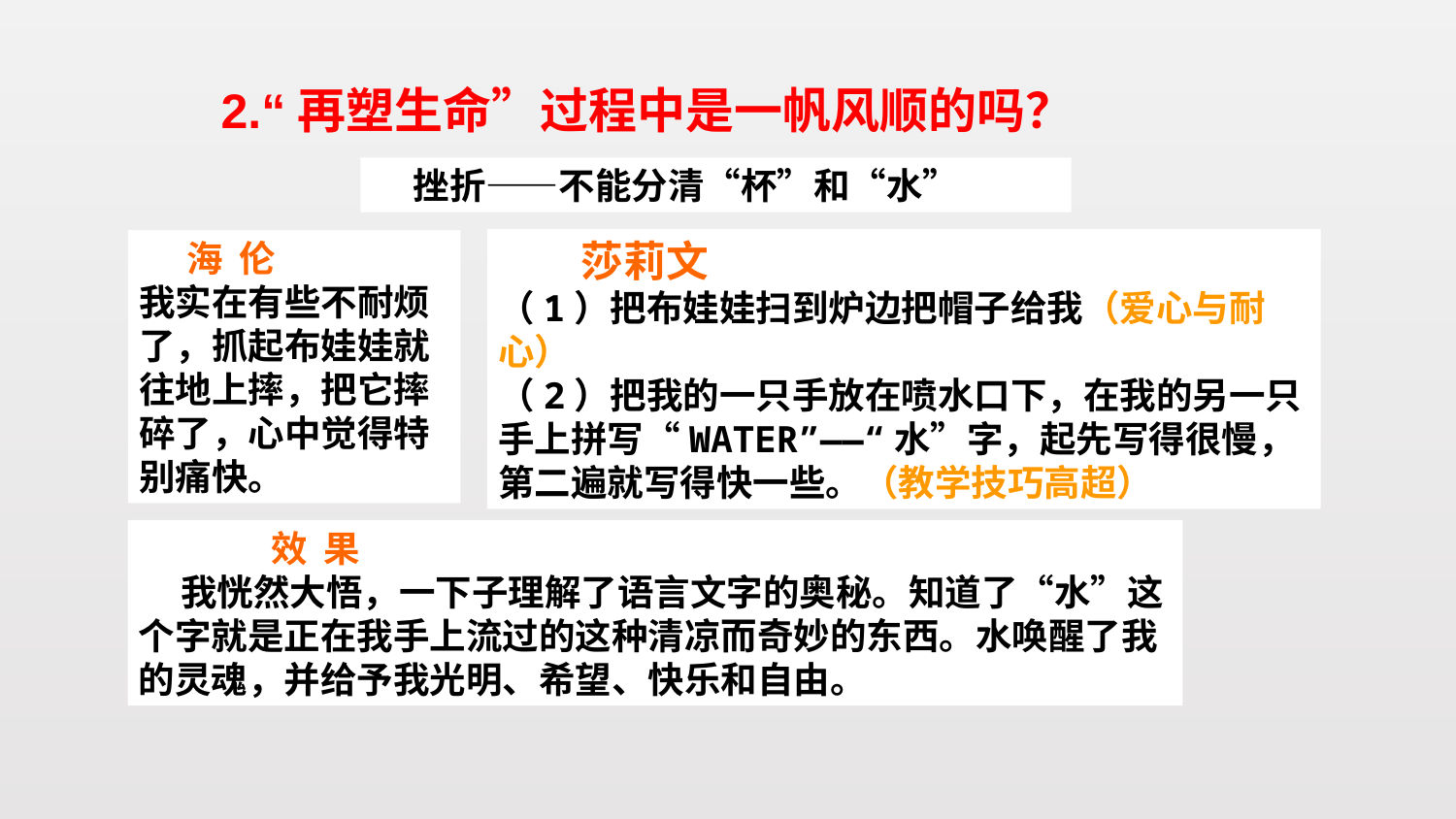

2.“再塑生命”过程中是一帆风顺的吗？
    挫折——不能分清“杯”和“水”
         莎莉文
（1）把布娃娃扫到炉边把帽子给我（爱心与耐心）
（2）把我的一只手放在喷水口下，在我的另一只手上拼写“WATER”——“水”字，起先写得很慢，第二遍就写得快一些。（教学技巧高超）
      海  伦
我实在有些不耐烦了，抓起布娃娃就往地上摔，把它摔碎了，心中觉得特别痛快。
               效  果
    我恍然大悟，一下子理解了语言文字的奥秘。知道了“水”这个字就是正在我手上流过的这种清凉而奇妙的东西。水唤醒了我的灵魂，并给予我光明、希望、快乐和自由。